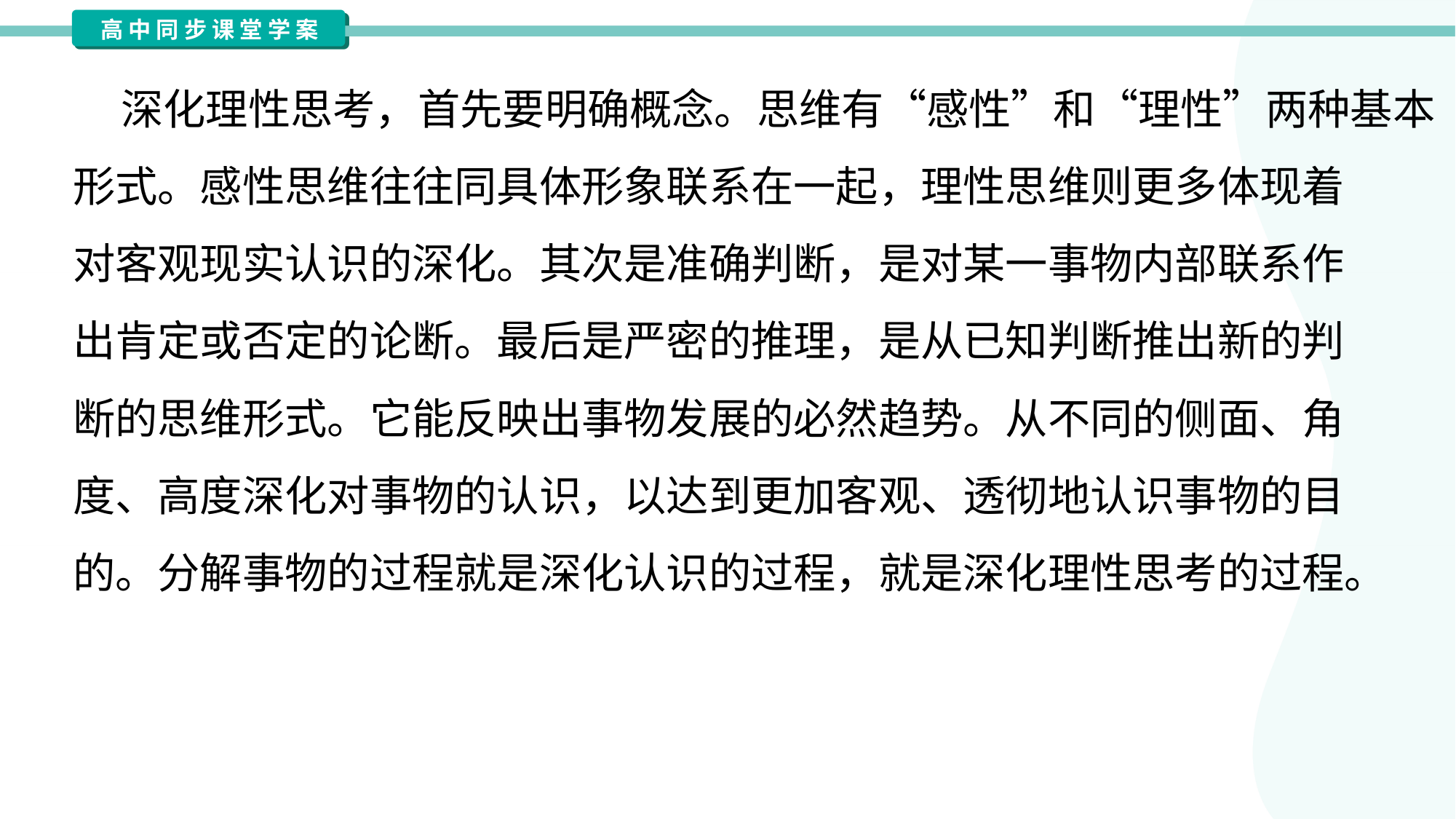

深化理性思考，首先要明确概念。思维有“感性”和“理性”两种基本
形式。感性思维往往同具体形象联系在一起，理性思维则更多体现着
对客观现实认识的深化。其次是准确判断，是对某一事物内部联系作
出肯定或否定的论断。最后是严密的推理，是从已知判断推出新的判
断的思维形式。它能反映出事物发展的必然趋势。从不同的侧面、角
度、高度深化对事物的认识，以达到更加客观、透彻地认识事物的目
的。分解事物的过程就是深化认识的过程，就是深化理性思考的过程。